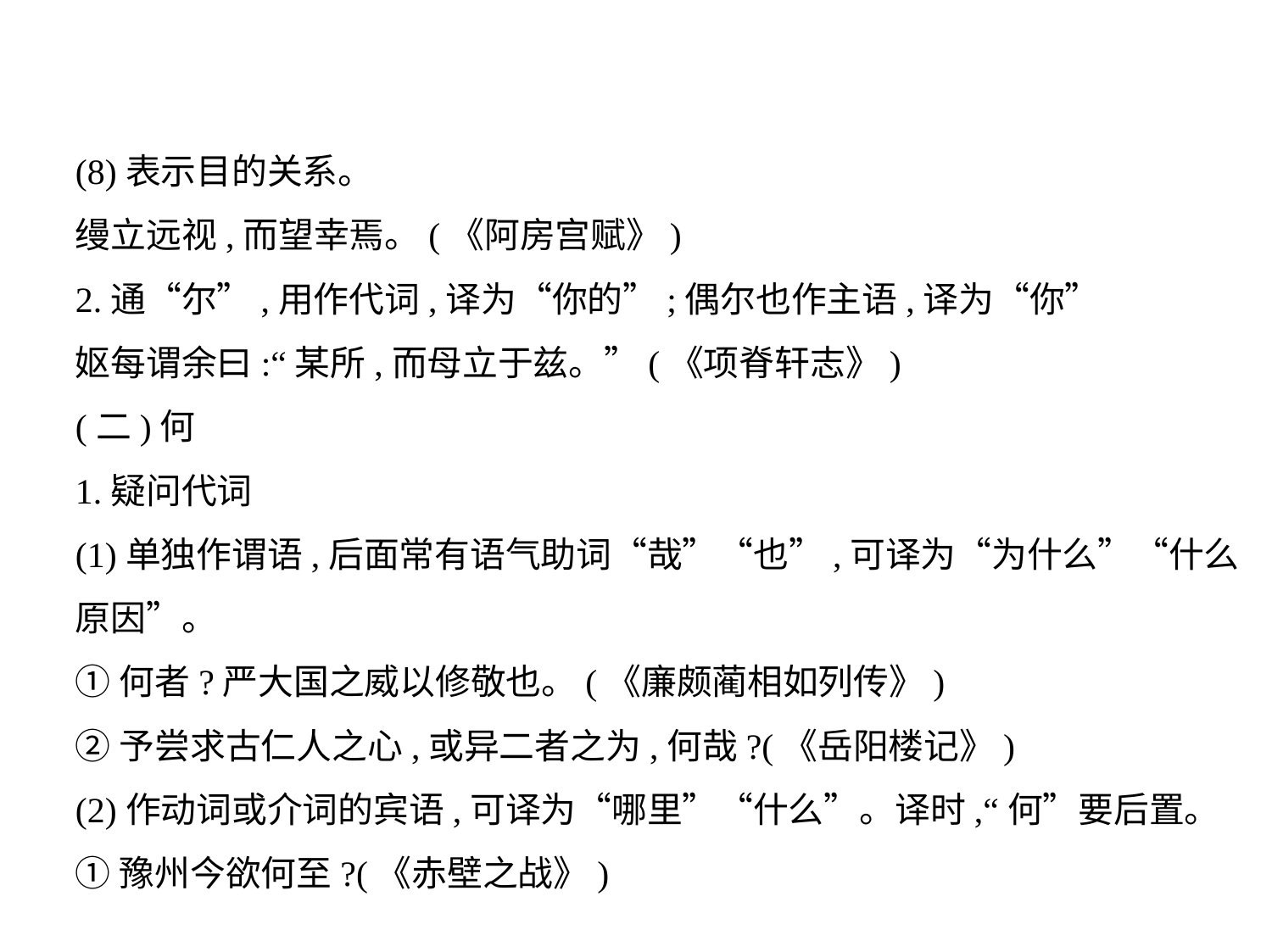

(8)表示目的关系。
缦立远视,而望幸焉。(《阿房宫赋》)
2.通“尔”,用作代词,译为“你的”;偶尔也作主语,译为“你”
妪每谓余曰:“某所,而母立于兹。”(《项脊轩志》)
(二)何
1.疑问代词
(1)单独作谓语,后面常有语气助词“哉”“也”,可译为“为什么”“什么
原因”。
①何者?严大国之威以修敬也。(《廉颇蔺相如列传》)
②予尝求古仁人之心,或异二者之为,何哉?(《岳阳楼记》)
(2)作动词或介词的宾语,可译为“哪里”“什么”。译时,“何”要后置。
①豫州今欲何至?(《赤壁之战》)